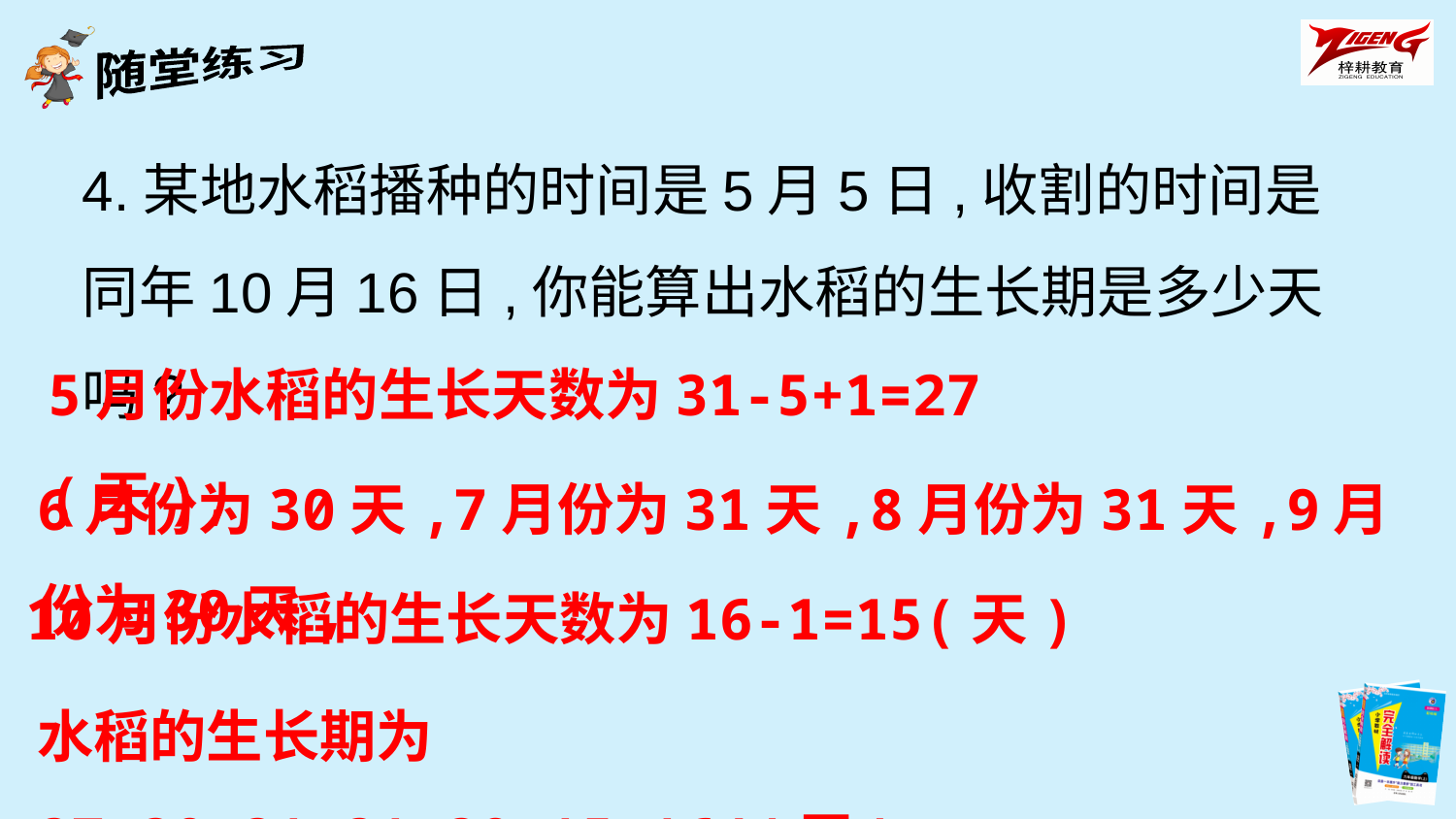

4.某地水稻播种的时间是5月5日,收割的时间是同年10月16日,你能算出水稻的生长期是多少天吗?
5月份水稻的生长天数为31-5+1=27(天),
6月份为30天,7月份为31天,8月份为31天,9月份为30天,
10月份水稻的生长天数为16-1=15(天)
水稻的生长期为27+30+31+31+30+15=164(天)